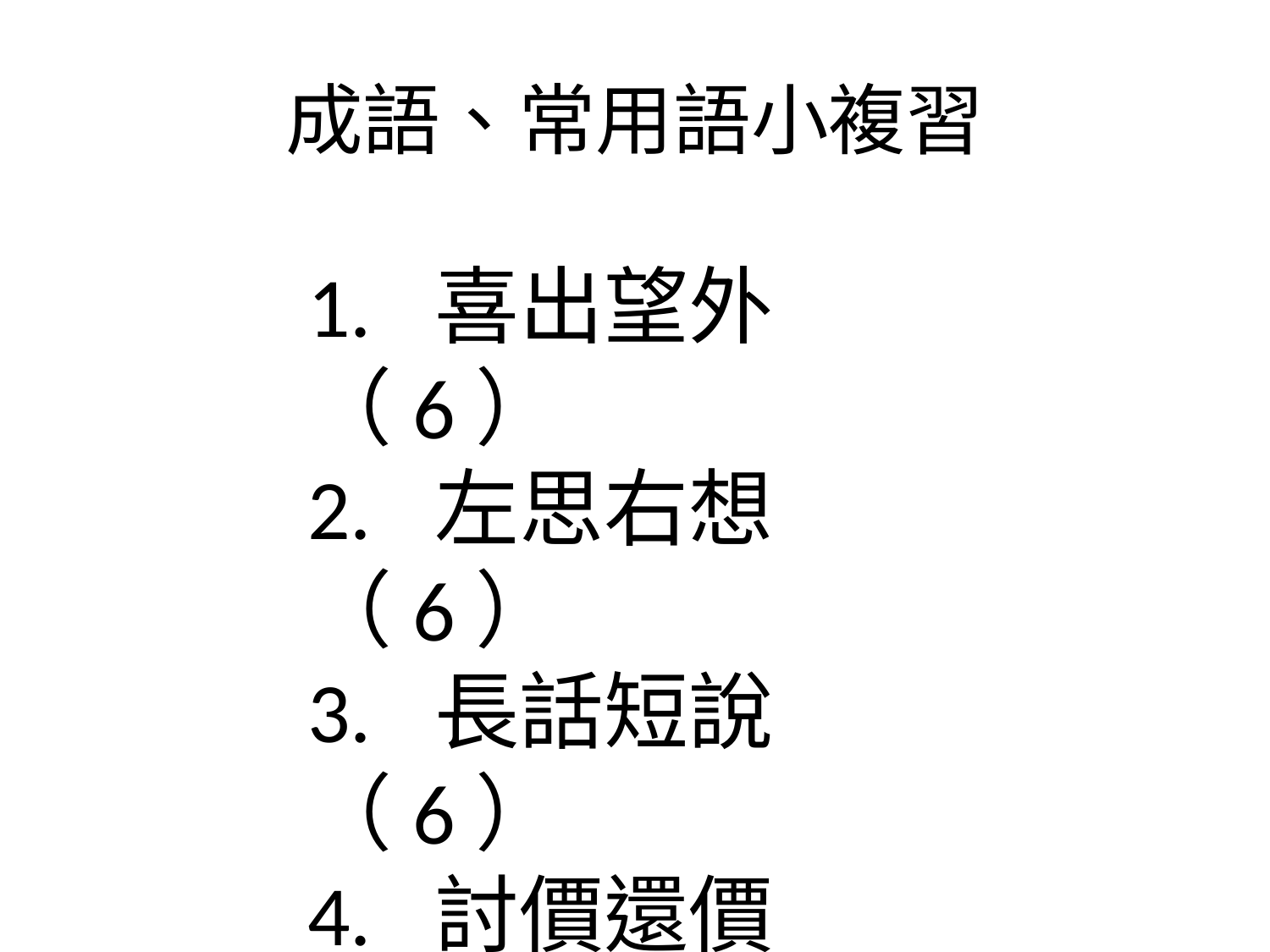

# 成語、常用語小複習
1.	喜出望外（6）
2.	左思右想（6）
3.	長話短說（6）
4.	討價還價（7）
5.	一言為定（6）
6.	一舉兩得（6）